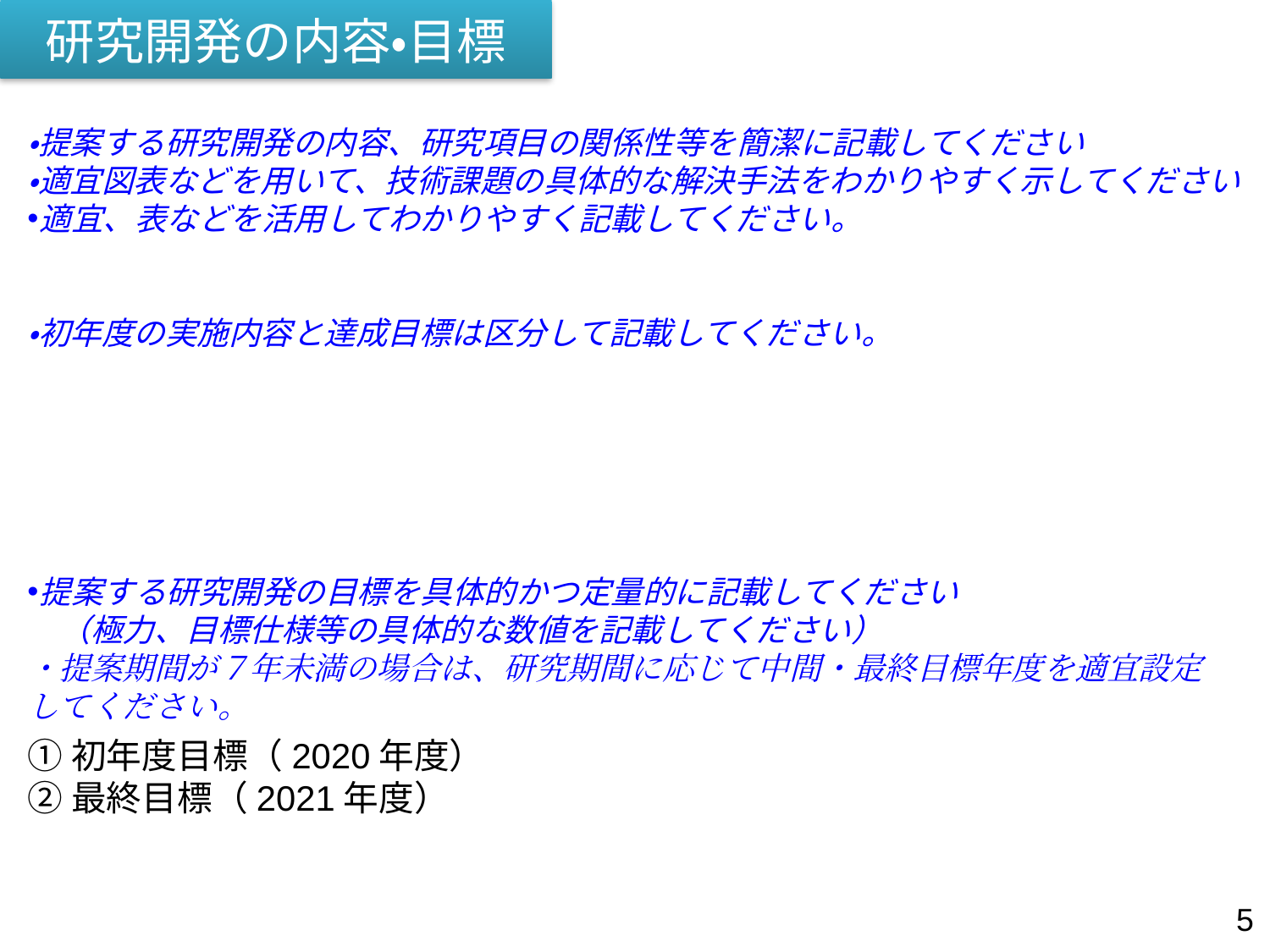

# 研究開発の内容・目標
・提案する研究開発の内容、研究項目の関係性等を簡潔に記載してください
・適宜図表などを用いて、技術課題の具体的な解決手法をわかりやすく示してください
適宜、表などを活用してわかりやすく記載してください。

・初年度の実施内容と達成目標は区分して記載してください。
提案する研究開発の目標を具体的かつ定量的に記載してください
　（極力、目標仕様等の具体的な数値を記載してください）
・提案期間が７年未満の場合は、研究期間に応じて中間・最終目標年度を適宜設定してください。
①初年度目標（2020年度）
②最終目標（2021年度）
5